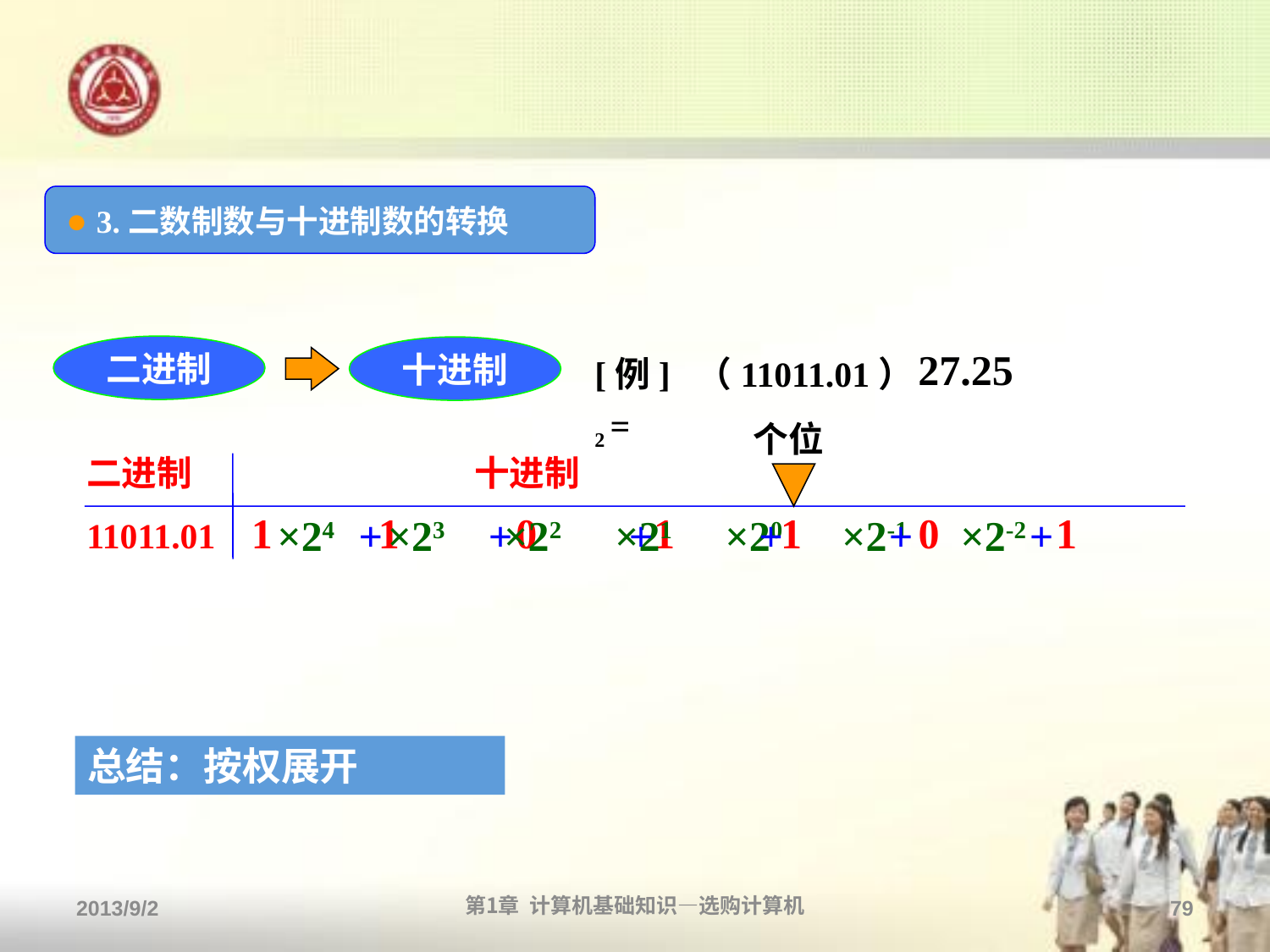

● 3.二数制数与十进制数的转换
二进制
十进制
[例]  （11011.01）2 =
27.25

个位

二进制                                   十进制
11011.01    1          1           0           1          1           0           1

×24     ×23      ×22     ×21     ×20      ×2-1     ×2-2
+          +           +          +          +           +
总结：按权展开
2013/9/2
第1章  计算机基础知识—选购计算机
79